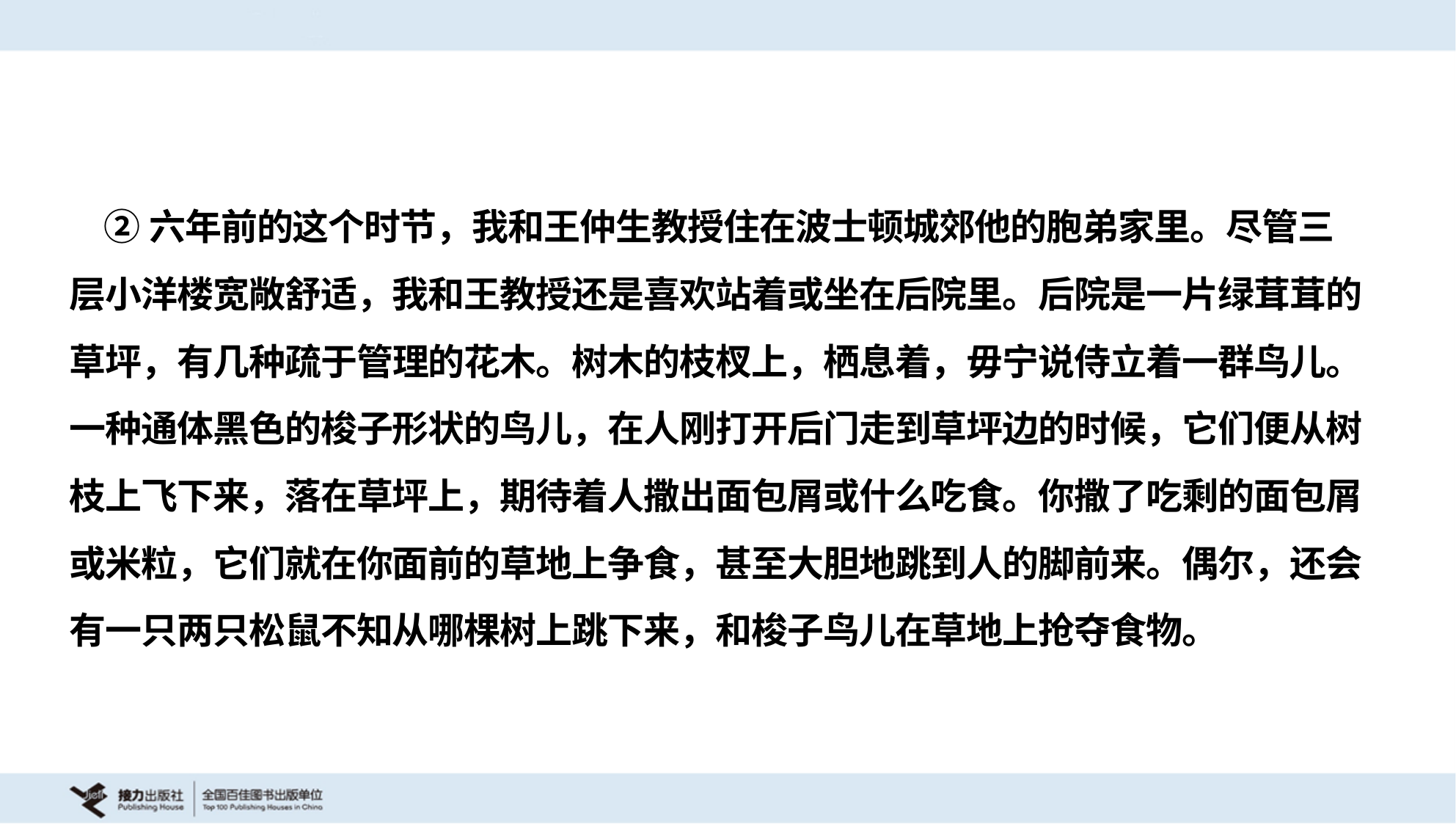

②六年前的这个时节，我和王仲生教授住在波士顿城郊他的胞弟家里。尽管三
层小洋楼宽敞舒适，我和王教授还是喜欢站着或坐在后院里。后院是一片绿茸茸的
草坪，有几种疏于管理的花木。树木的枝杈上，栖息着，毋宁说侍立着一群鸟儿。
一种通体黑色的梭子形状的鸟儿，在人刚打开后门走到草坪边的时候，它们便从树
枝上飞下来，落在草坪上，期待着人撒出面包屑或什么吃食。你撒了吃剩的面包屑
或米粒，它们就在你面前的草地上争食，甚至大胆地跳到人的脚前来。偶尔，还会
有一只两只松鼠不知从哪棵树上跳下来，和梭子鸟儿在草地上抢夺食物。